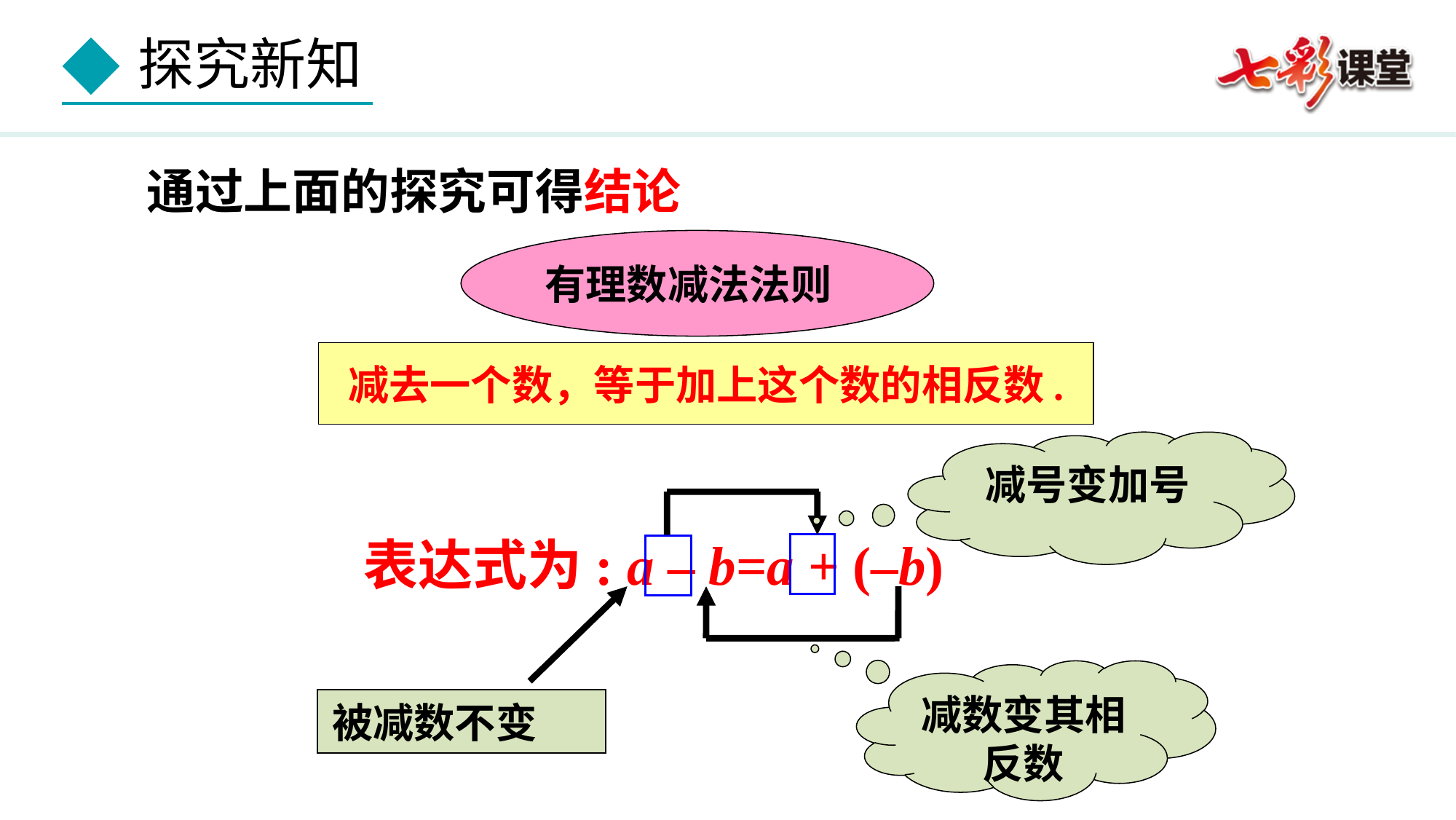

通过上面的探究可得结论
有理数减法法则
减去一个数，等于加上这个数的相反数.
减号变加号

表达式为: a – b=a + (–b)

减数变其相反数
被减数不变